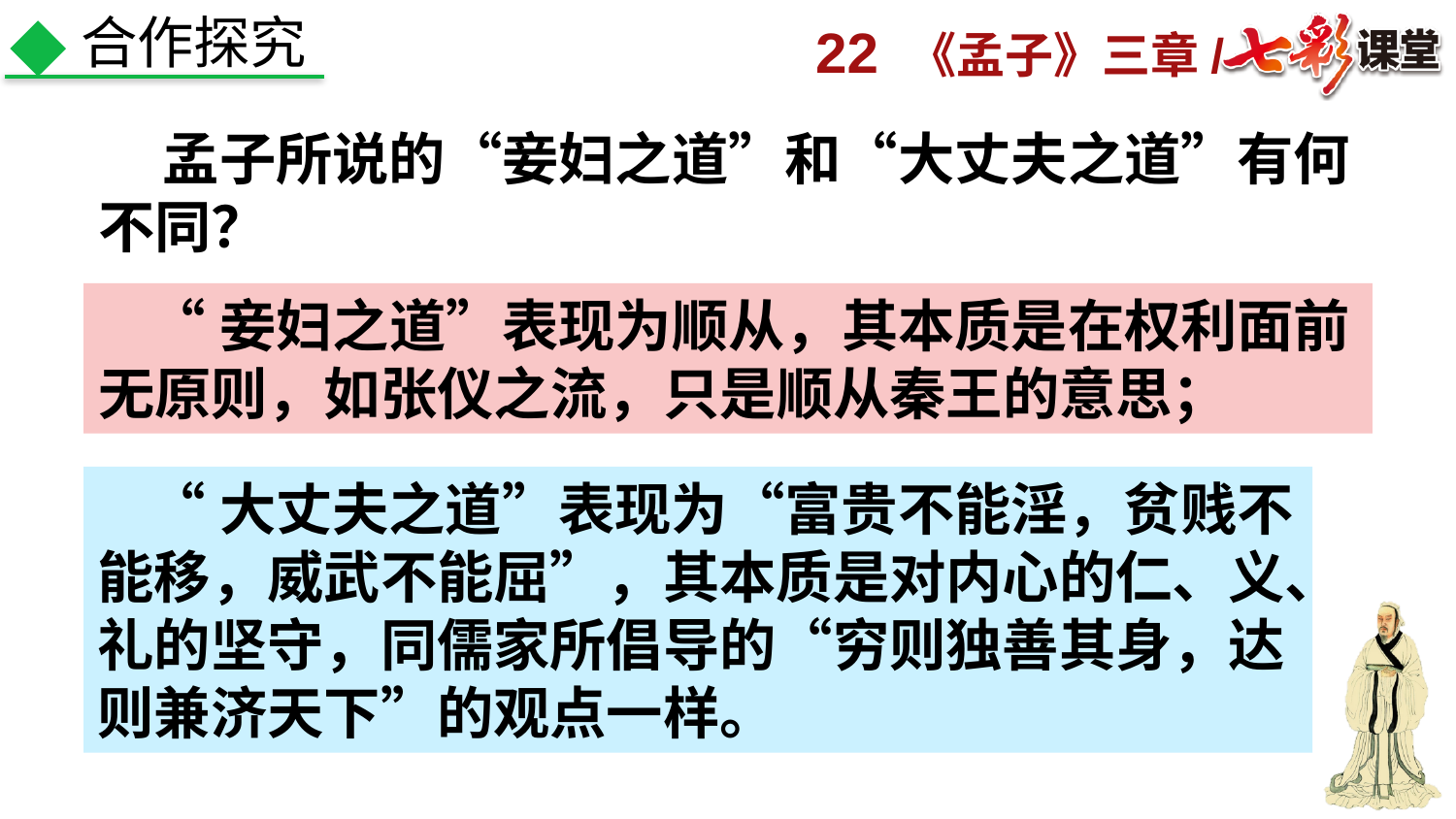

合作探究

    孟子所说的“妾妇之道”和“大丈夫之道”有何不同？
    “妾妇之道”表现为顺从，其本质是在权利面前无原则，如张仪之流，只是顺从秦王的意思；
    “大丈夫之道”表现为“富贵不能淫，贫贱不能移，威武不能屈”，其本质是对内心的仁、义、礼的坚守，同儒家所倡导的“穷则独善其身，达则兼济天下”的观点一样。